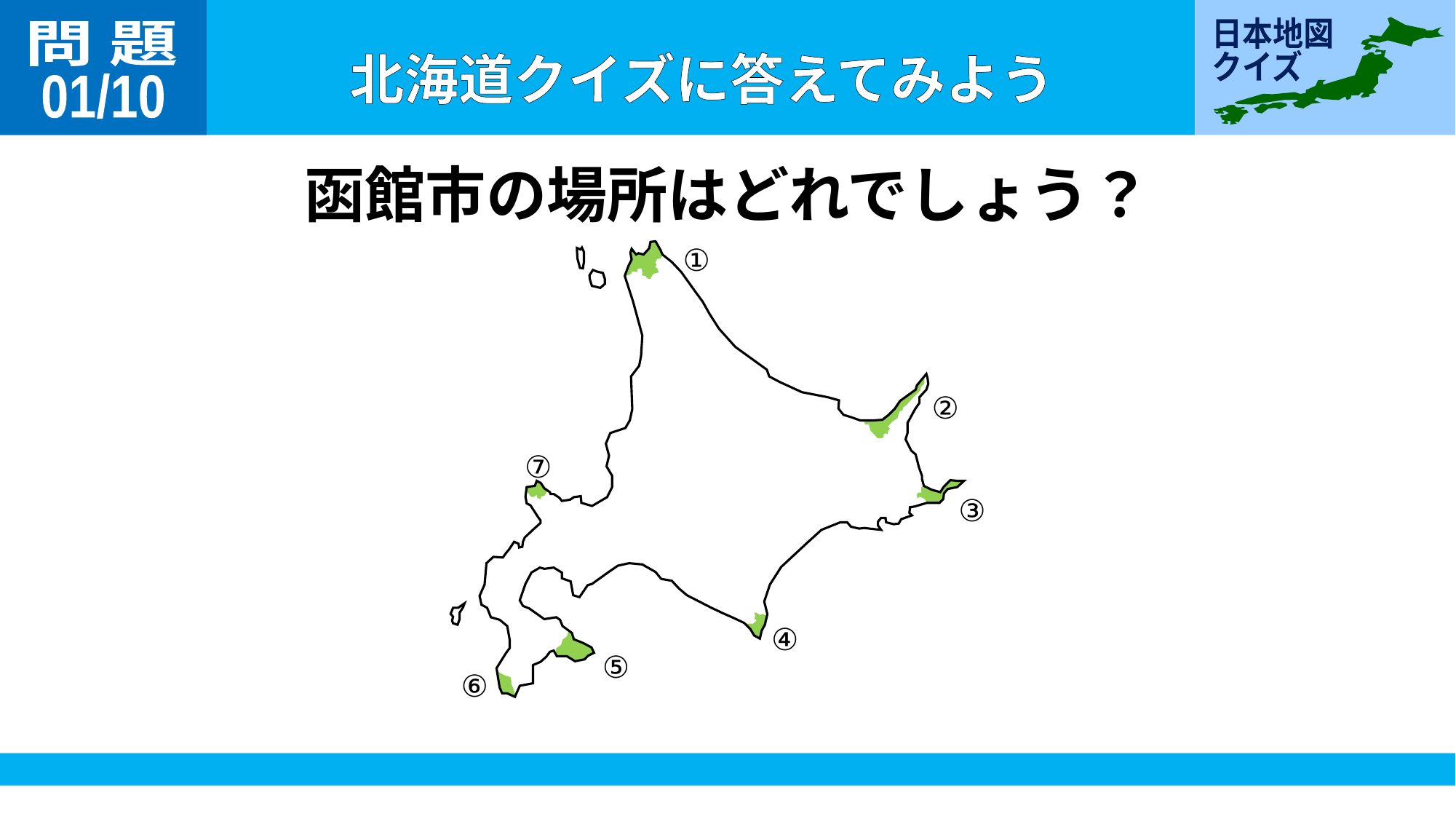

問 題
01/10
函館市の場所はどれでしょう？
①

②
⑦

③

④

⑤
⑥